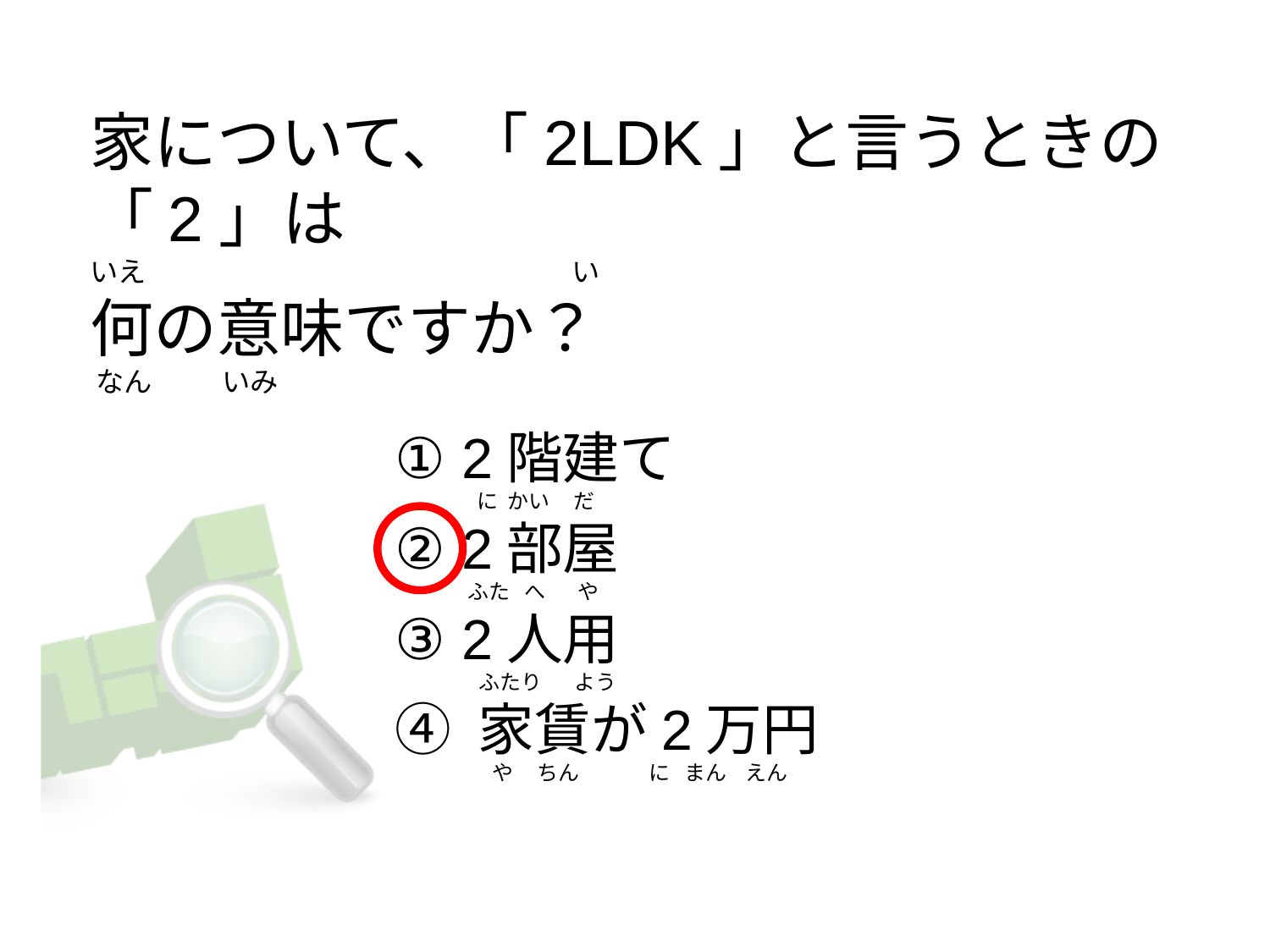

# 家について、「2LDK」と言うときの「2」は いえ                                                                   い  何の意味ですか？  なん           いみ
① 2階建て
② 2部屋
③ 2人用
④ 家賃が2万円
   に  かい     だ

 ふた   へ       や
    ふたり       よう
   や     ちん               に   まん    えん